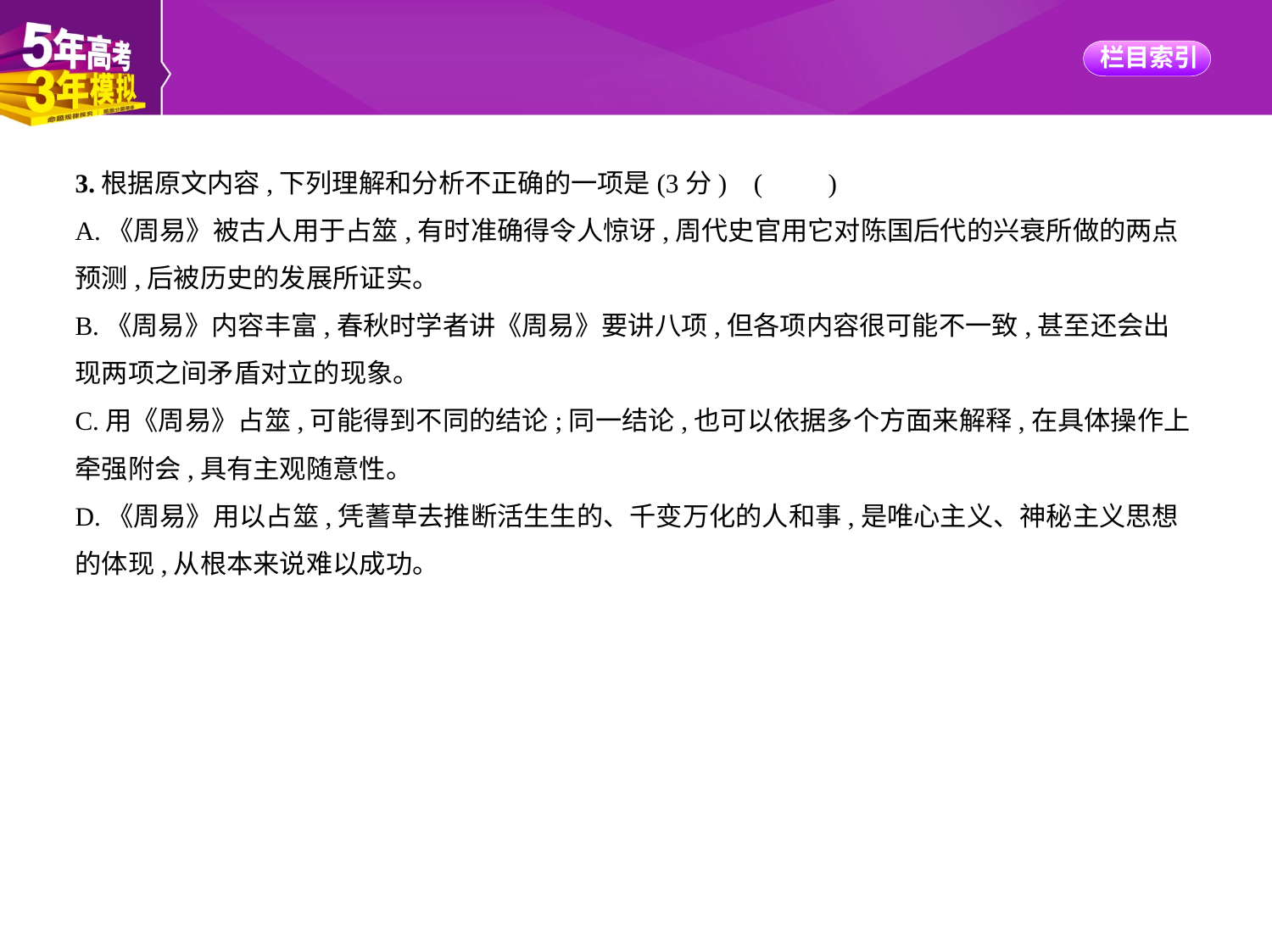

3.根据原文内容,下列理解和分析不正确的一项是(3分) (　　)
A.《周易》被古人用于占筮,有时准确得令人惊讶,周代史官用它对陈国后代的兴衰所做的两点
预测,后被历史的发展所证实。
B.《周易》内容丰富,春秋时学者讲《周易》要讲八项,但各项内容很可能不一致,甚至还会出
现两项之间矛盾对立的现象。
C.用《周易》占筮,可能得到不同的结论;同一结论,也可以依据多个方面来解释,在具体操作上
牵强附会,具有主观随意性。
D.《周易》用以占筮,凭蓍草去推断活生生的、千变万化的人和事,是唯心主义、神秘主义思想
的体现,从根本来说难以成功。